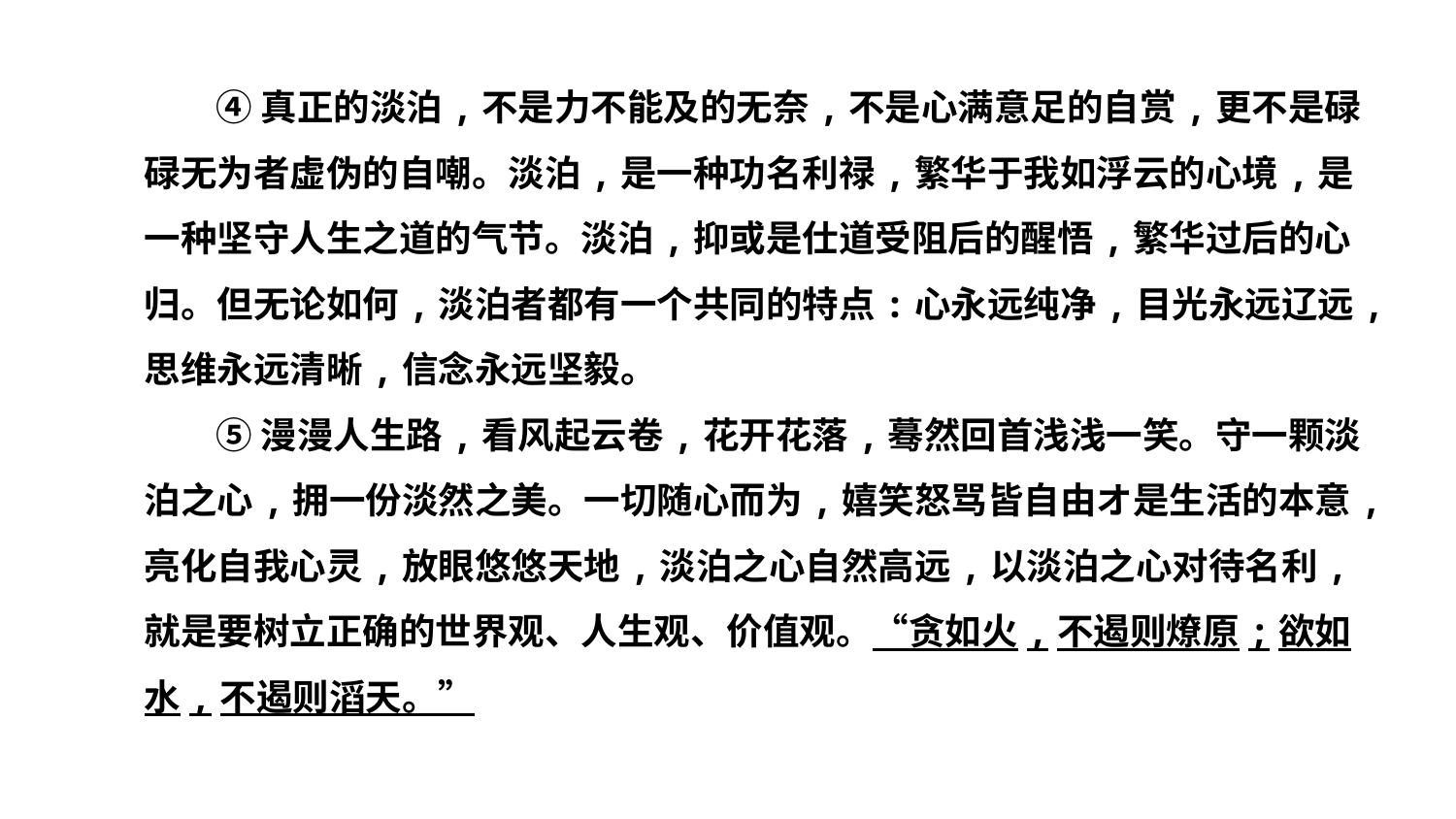

④真正的淡泊,不是力不能及的无奈,不是心满意足的自赏,更不是碌碌无为者虚伪的自嘲。淡泊,是一种功名利禄,繁华于我如浮云的心境,是一种坚守人生之道的气节。淡泊,抑或是仕道受阻后的醒悟,繁华过后的心归。但无论如何,淡泊者都有一个共同的特点:心永远纯净,目光永远辽远,思维永远清晰,信念永远坚毅。
⑤漫漫人生路,看风起云卷,花开花落,蓦然回首浅浅一笑。守一颗淡泊之心,拥一份淡然之美。一切随心而为,嬉笑怒骂皆自由オ是生活的本意,亮化自我心灵,放眼悠悠天地,淡泊之心自然高远,以淡泊之心对待名利,就是要树立正确的世界观、人生观、价值观。“贪如火,不遏则燎原;欲如水,不遏则滔天。”